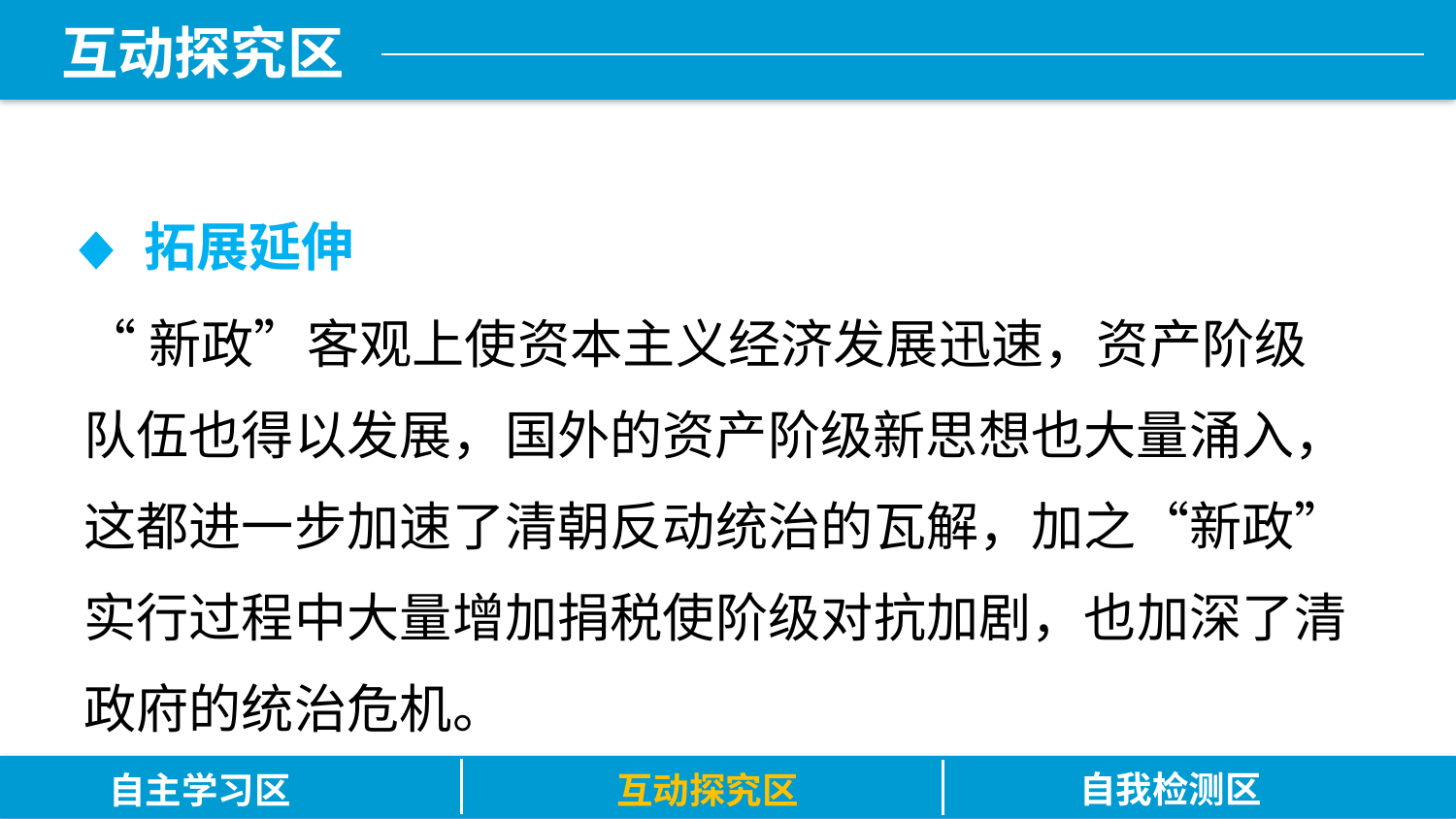

拓展延伸

“新政”客观上使资本主义经济发展迅速，资产阶级队伍也得以发展，国外的资产阶级新思想也大量涌入，这都进一步加速了清朝反动统治的瓦解，加之“新政”实行过程中大量增加捐税使阶级对抗加剧，也加深了清政府的统治危机。
自我检测区
自主学习区
互动探究区